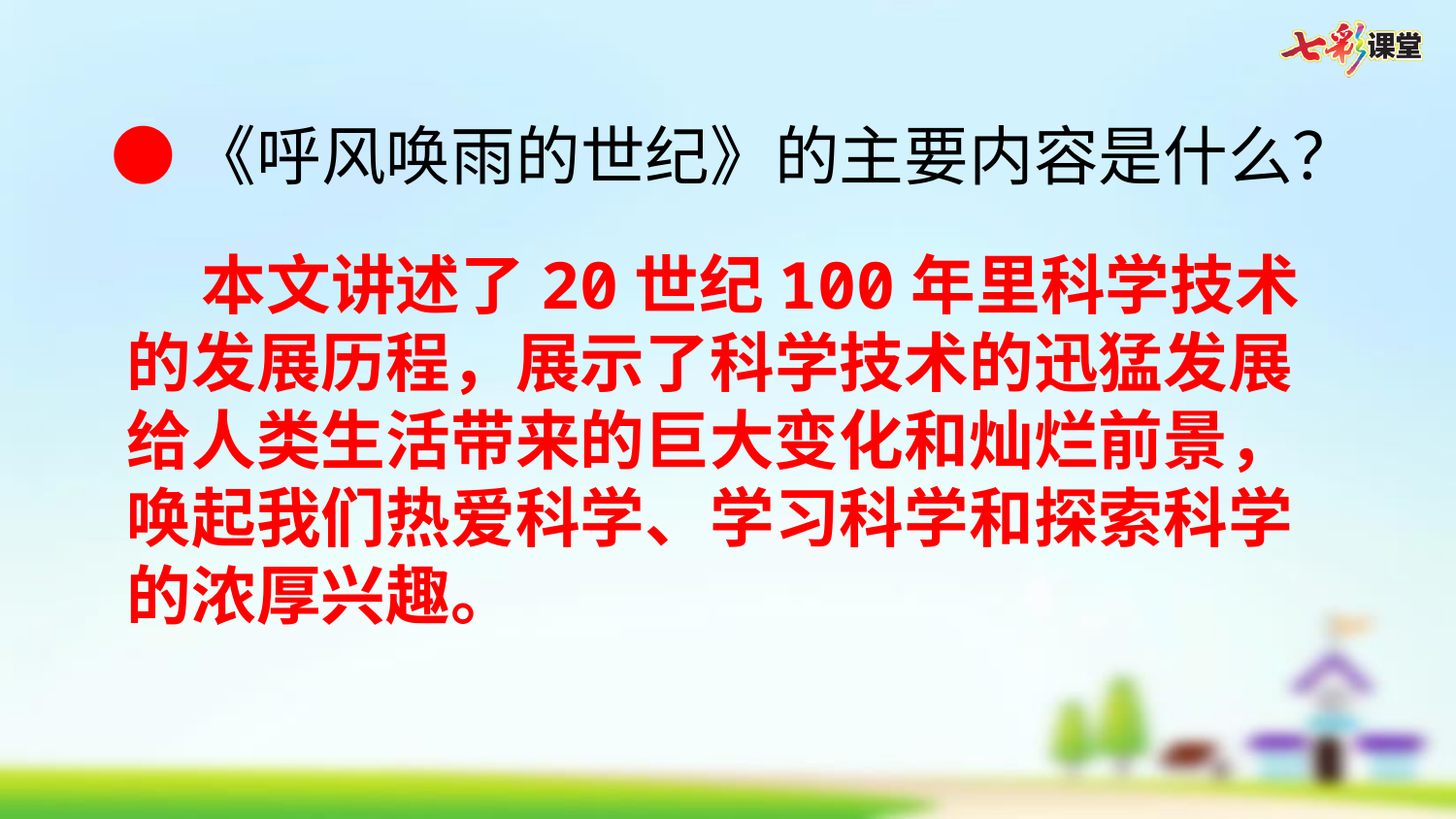

●《呼风唤雨的世纪》的主要内容是什么？
    本文讲述了20世纪100年里科学技术的发展历程，展示了科学技术的迅猛发展给人类生活带来的巨大变化和灿烂前景，唤起我们热爱科学、学习科学和探索科学的浓厚兴趣。